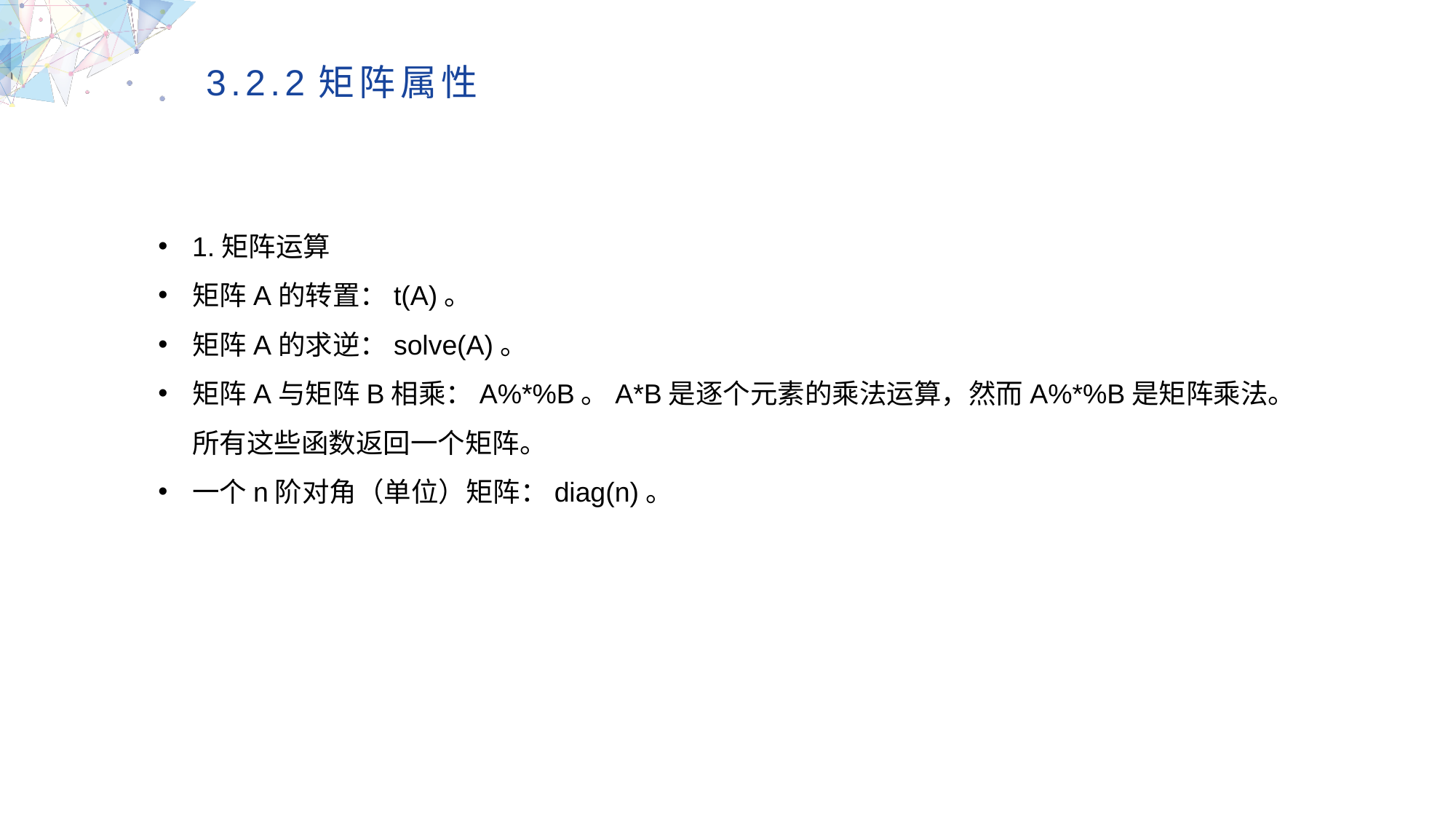

3.2.2矩阵属性
1.矩阵运算
矩阵A的转置：t(A)。
矩阵A的求逆：solve(A)。
矩阵A与矩阵B相乘：A%*%B。A*B是逐个元素的乘法运算，然而A%*%B是矩阵乘法。所有这些函数返回一个矩阵。
一个n阶对角（单位）矩阵：diag(n)。

MULTIPURPOSE PRESENTATION TEMPLATE | UNIQUE DESIGN
Welcome Message
Please replace text, click add relevant headline, modify the text content, also can copy your content to this directly. Please replace text, click add relevant headline, modify the text content, also can copy your content to this directly.